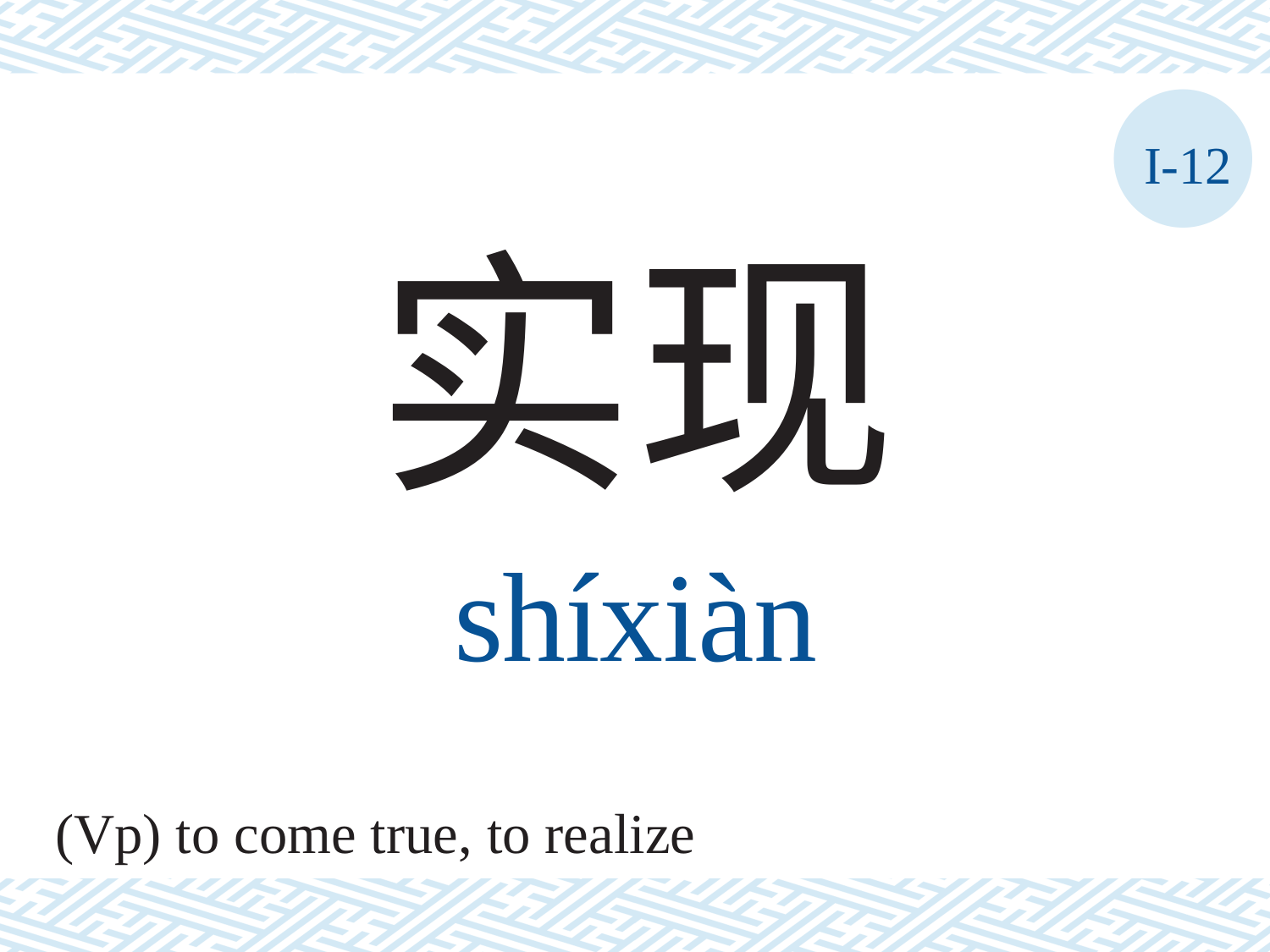

I-12
实现
shíxiàn
(Vp) to come true, to realize